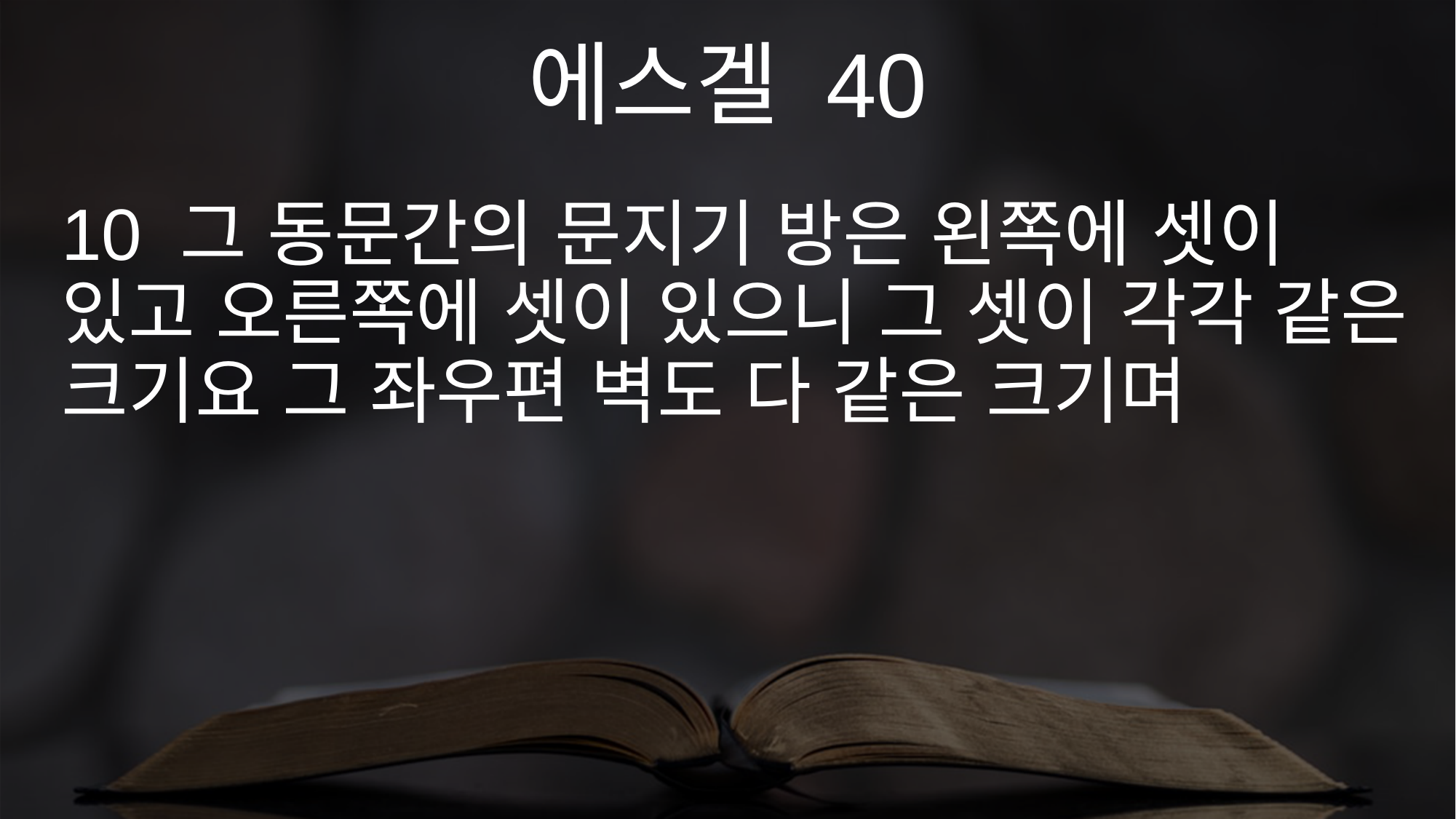

에스겔 40
10 그 동문간의 문지기 방은 왼쪽에 셋이 있고 오른쪽에 셋이 있으니 그 셋이 각각 같은 크기요 그 좌우편 벽도 다 같은 크기며